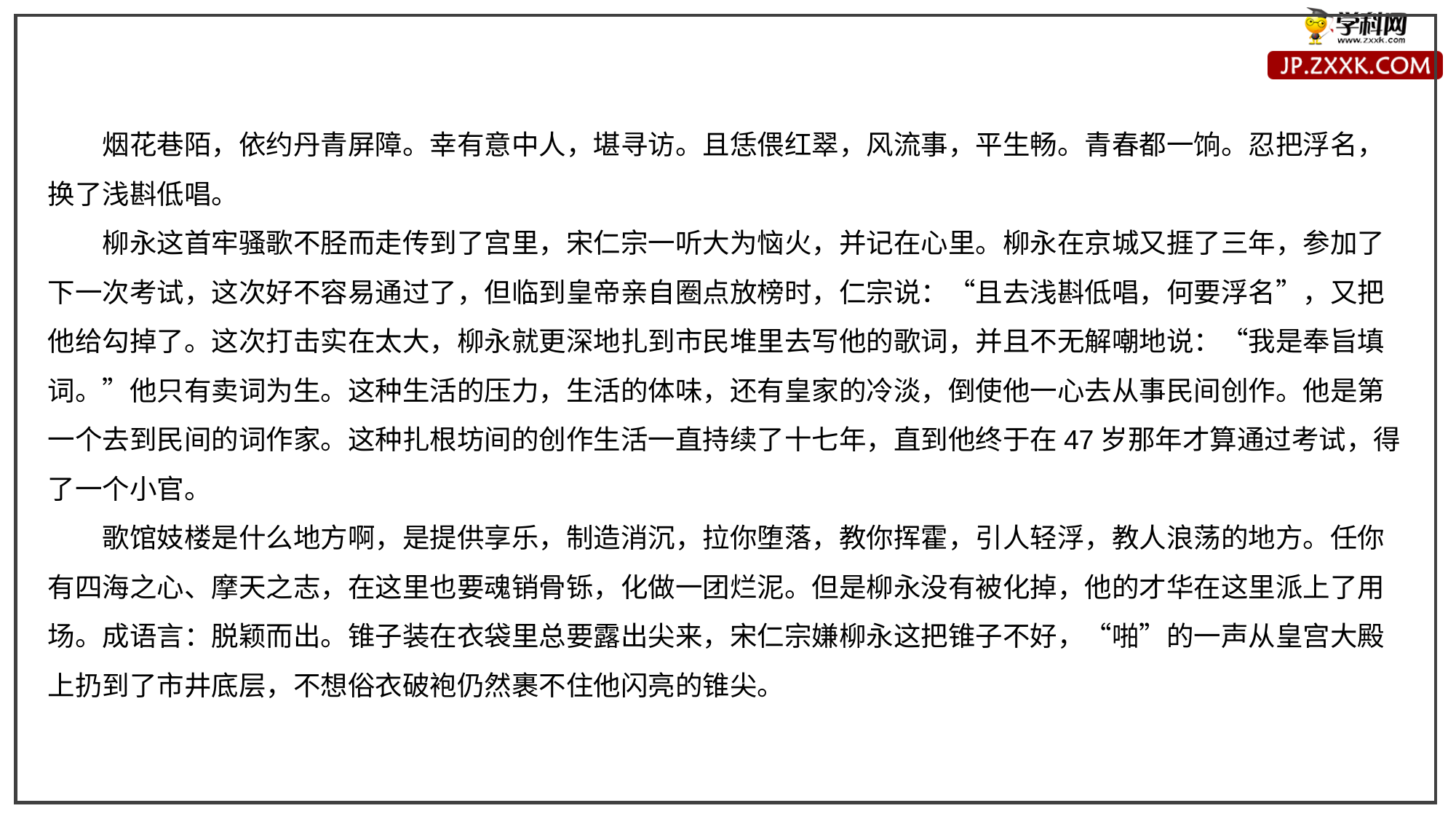

烟花巷陌，依约丹青屏障。幸有意中人，堪寻访。且恁偎红翠，风流事，平生畅。青春都一饷。忍把浮名，换了浅斟低唱。
柳永这首牢骚歌不胫而走传到了宫里，宋仁宗一听大为恼火，并记在心里。柳永在京城又捱了三年，参加了下一次考试，这次好不容易通过了，但临到皇帝亲自圈点放榜时，仁宗说：“且去浅斟低唱，何要浮名”，又把他给勾掉了。这次打击实在太大，柳永就更深地扎到市民堆里去写他的歌词，并且不无解嘲地说：“我是奉旨填词。”他只有卖词为生。这种生活的压力，生活的体味，还有皇家的冷淡，倒使他一心去从事民间创作。他是第一个去到民间的词作家。这种扎根坊间的创作生活一直持续了十七年，直到他终于在47岁那年才算通过考试，得了一个小官。
歌馆妓楼是什么地方啊，是提供享乐，制造消沉，拉你堕落，教你挥霍，引人轻浮，教人浪荡的地方。任你有四海之心、摩天之志，在这里也要魂销骨铄，化做一团烂泥。但是柳永没有被化掉，他的才华在这里派上了用场。成语言：脱颖而出。锥子装在衣袋里总要露出尖来，宋仁宗嫌柳永这把锥子不好，“啪”的一声从皇宫大殿上扔到了市井底层，不想俗衣破袍仍然裹不住他闪亮的锥尖。